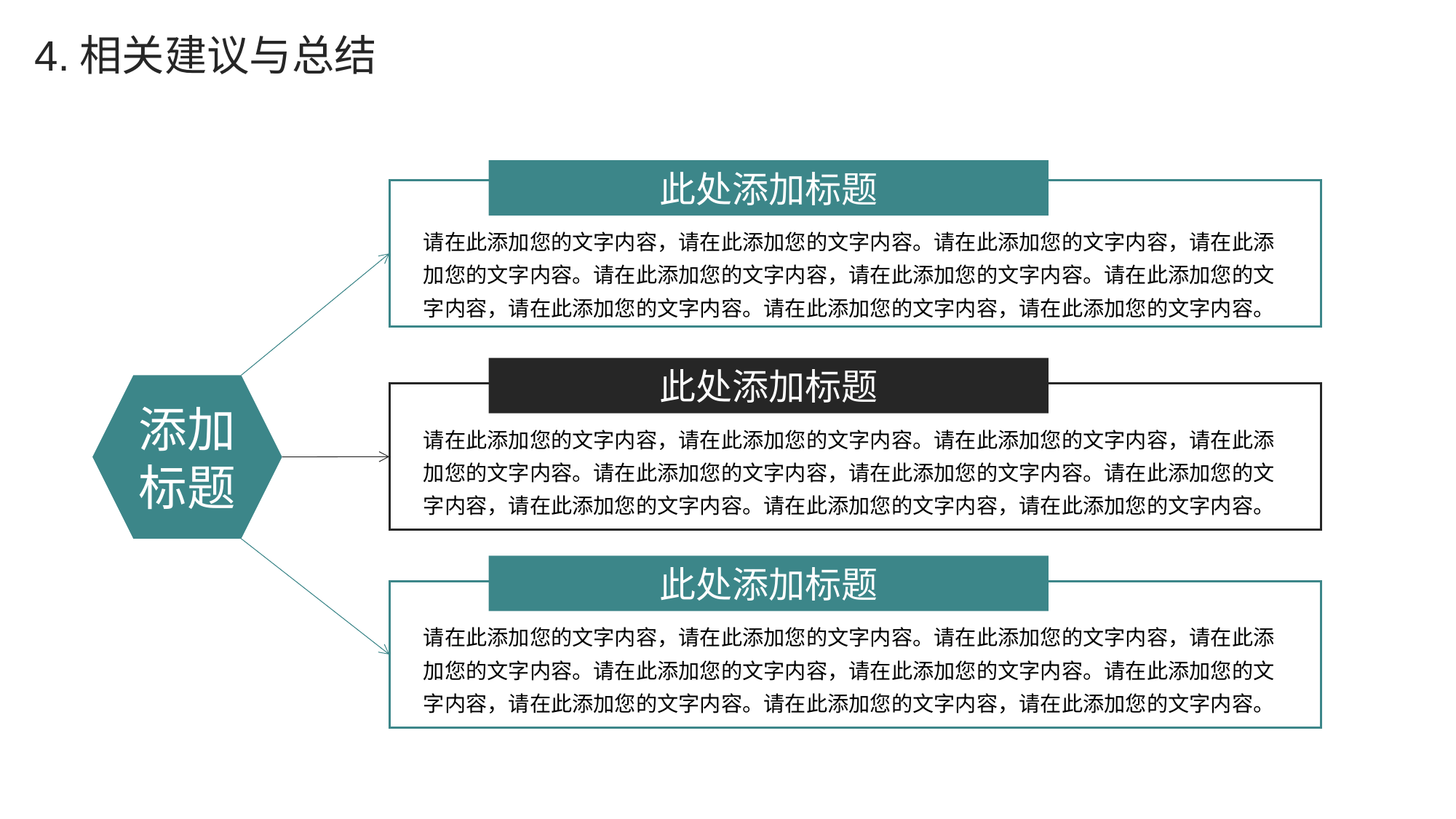

4.相关建议与总结
此处添加标题

请在此添加您的文字内容，请在此添加您的文字内容。请在此添加您的文字内容，请在此添加您的文字内容。请在此添加您的文字内容，请在此添加您的文字内容。请在此添加您的文字内容，请在此添加您的文字内容。请在此添加您的文字内容，请在此添加您的文字内容。
此处添加标题
添加标题

请在此添加您的文字内容，请在此添加您的文字内容。请在此添加您的文字内容，请在此添加您的文字内容。请在此添加您的文字内容，请在此添加您的文字内容。请在此添加您的文字内容，请在此添加您的文字内容。请在此添加您的文字内容，请在此添加您的文字内容。
此处添加标题

请在此添加您的文字内容，请在此添加您的文字内容。请在此添加您的文字内容，请在此添加您的文字内容。请在此添加您的文字内容，请在此添加您的文字内容。请在此添加您的文字内容，请在此添加您的文字内容。请在此添加您的文字内容，请在此添加您的文字内容。